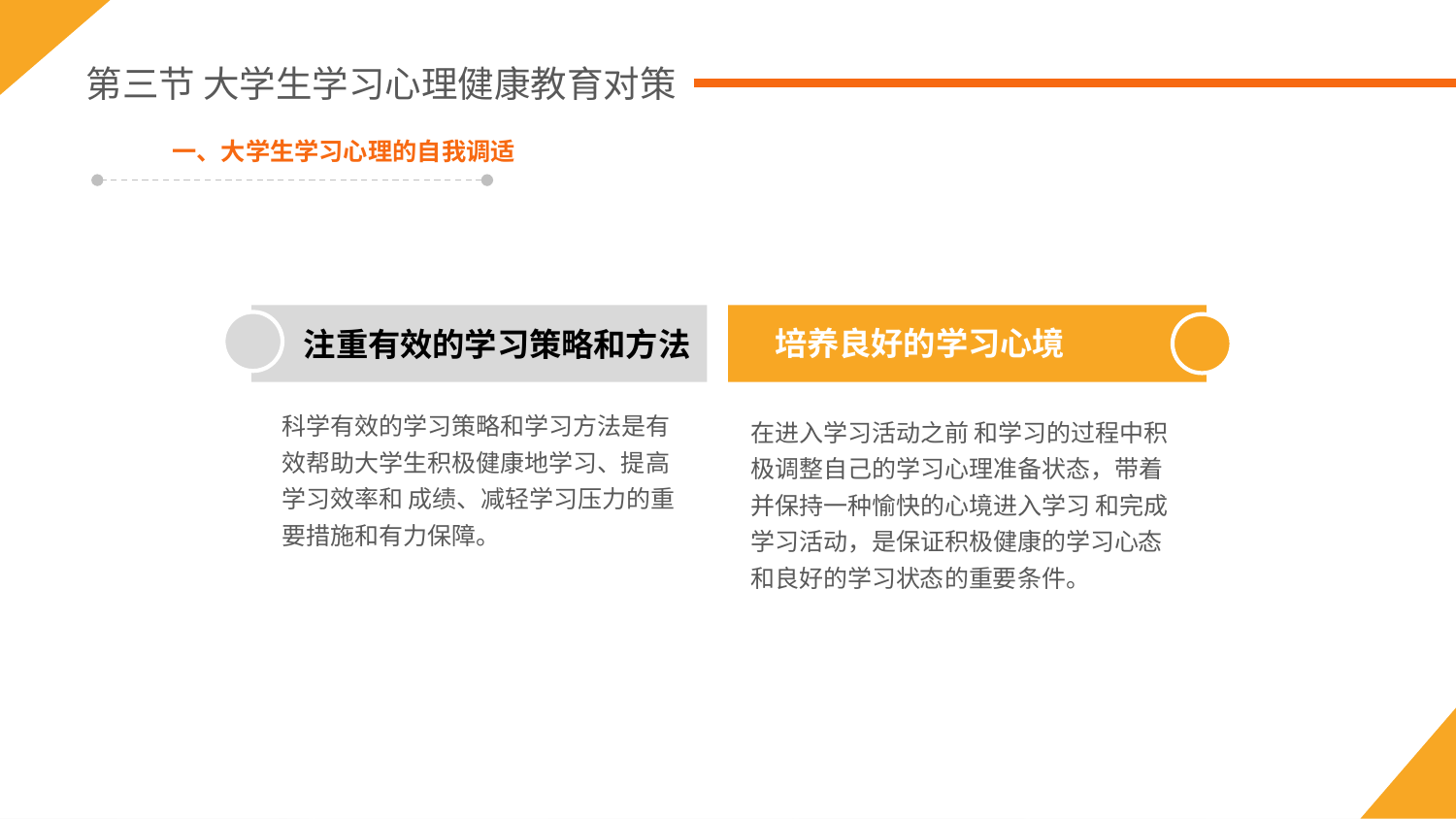

第三节 大学生学习心理健康教育对策
一、大学生学习心理的自我调适

培养良好的学习心境
注重有效的学习策略和方法
科学有效的学习策略和学习方法是有效帮助大学生积极健康地学习、提高学习效率和 成绩、减轻学习压力的重要措施和有力保障。
在进入学习活动之前 和学习的过程中积极调整自己的学习心理准备状态，带着并保持一种愉快的心境进入学习 和完成学习活动，是保证积极健康的学习心态和良好的学习状态的重要条件。